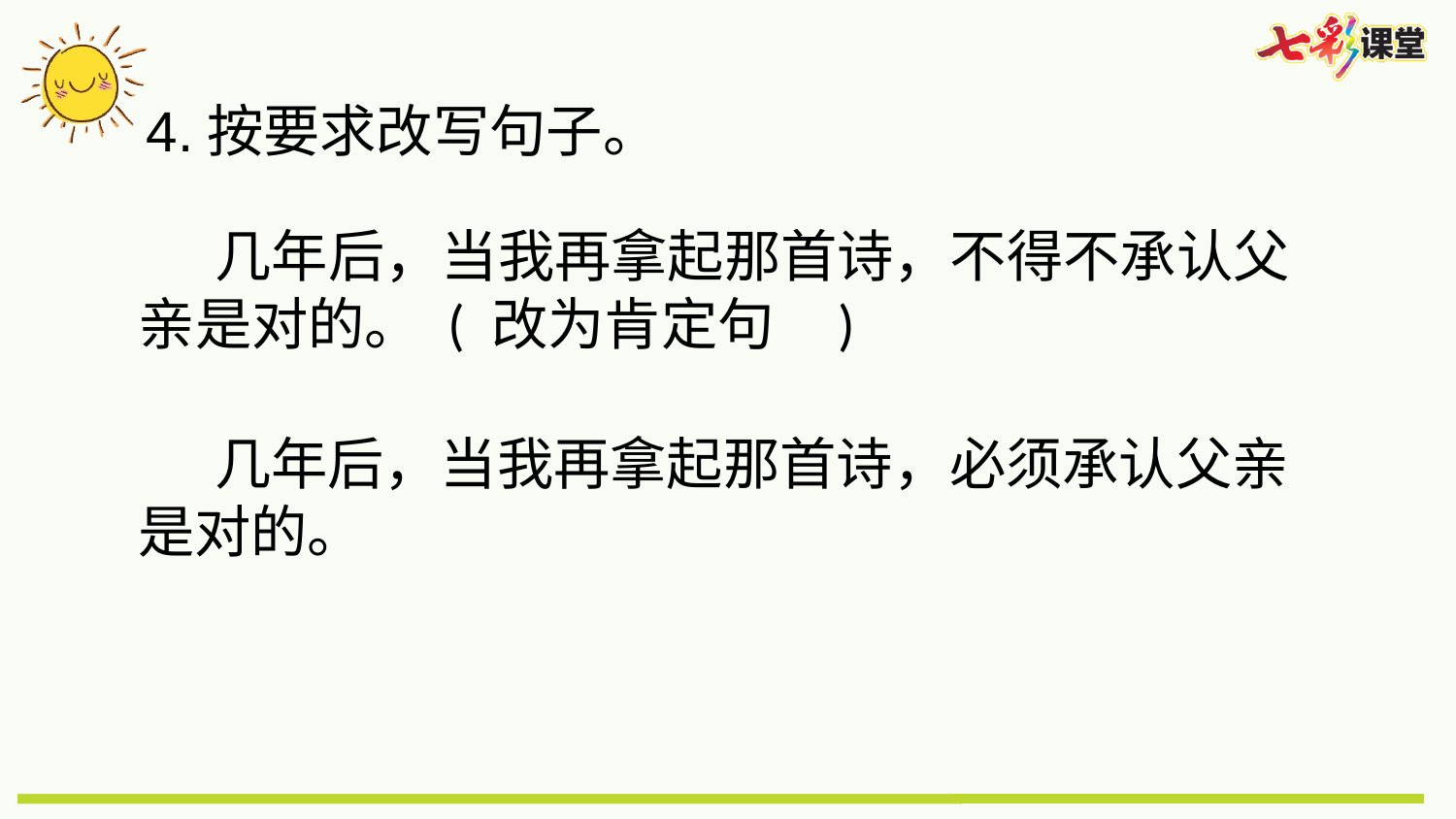

4.按要求改写句子。
     几年后，当我再拿起那首诗，不得不承认父亲是对的。 ( 改为肯定句    )
     几年后，当我再拿起那首诗，必须承认父亲是对的。